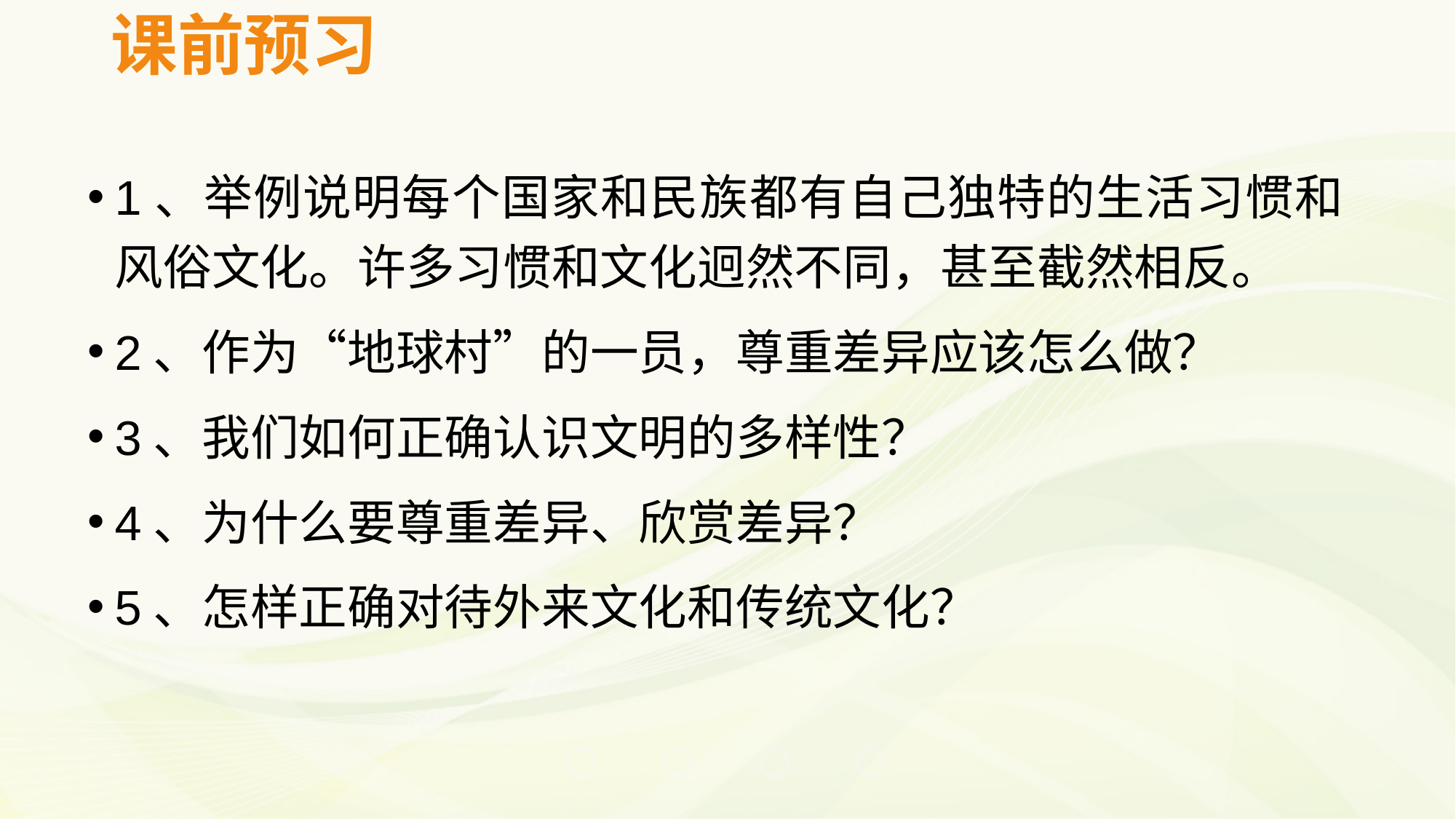

# 课前预习
1、举例说明每个国家和民族都有自己独特的生活习惯和风俗文化。许多习惯和文化迥然不同，甚至截然相反。
2、作为“地球村”的一员，尊重差异应该怎么做？
3、我们如何正确认识文明的多样性？
4、为什么要尊重差异、欣赏差异？
5、怎样正确对待外来文化和传统文化？